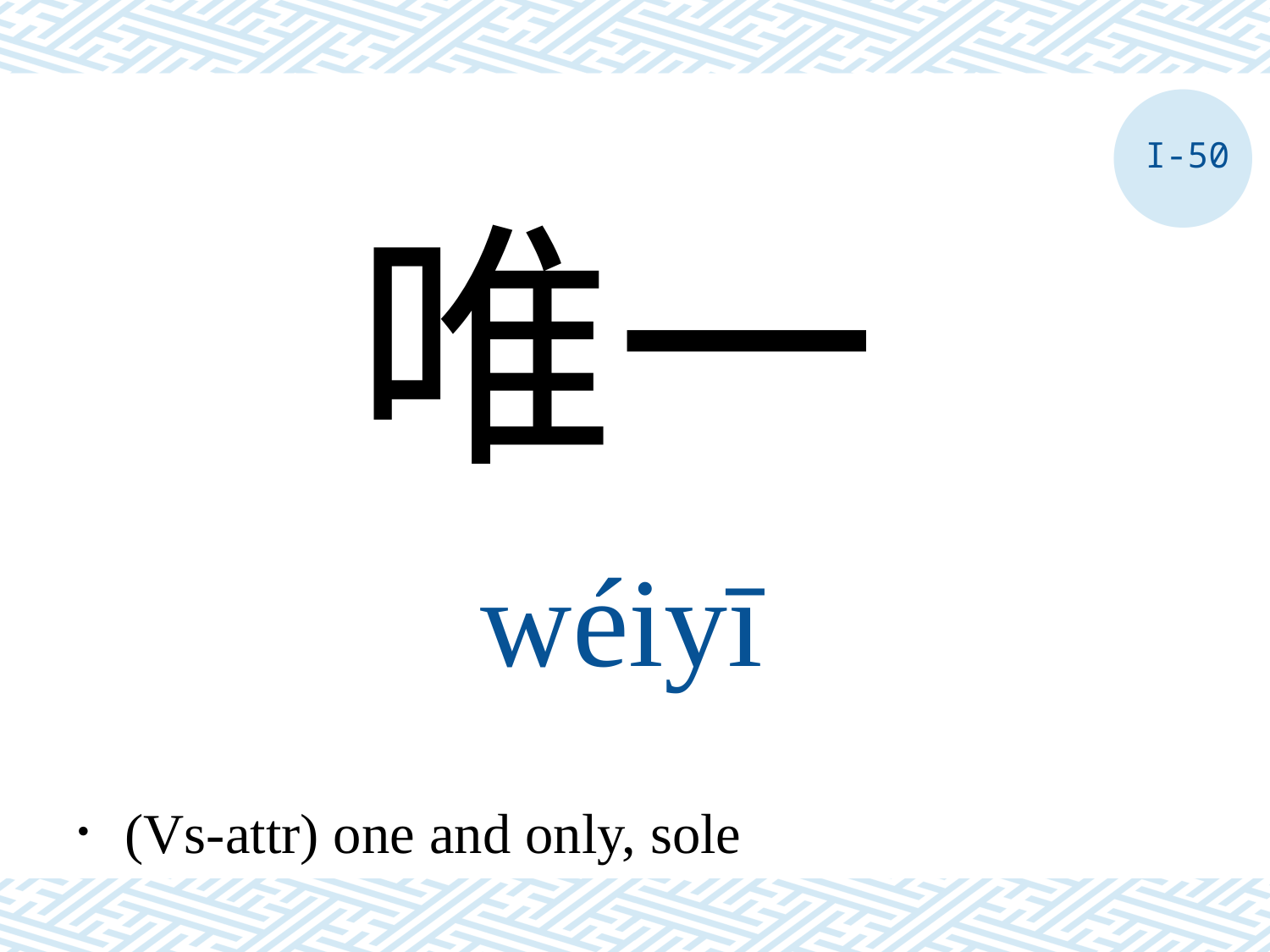

I-50

唯一
wéiyī
．(Vs-attr) one and only, sole